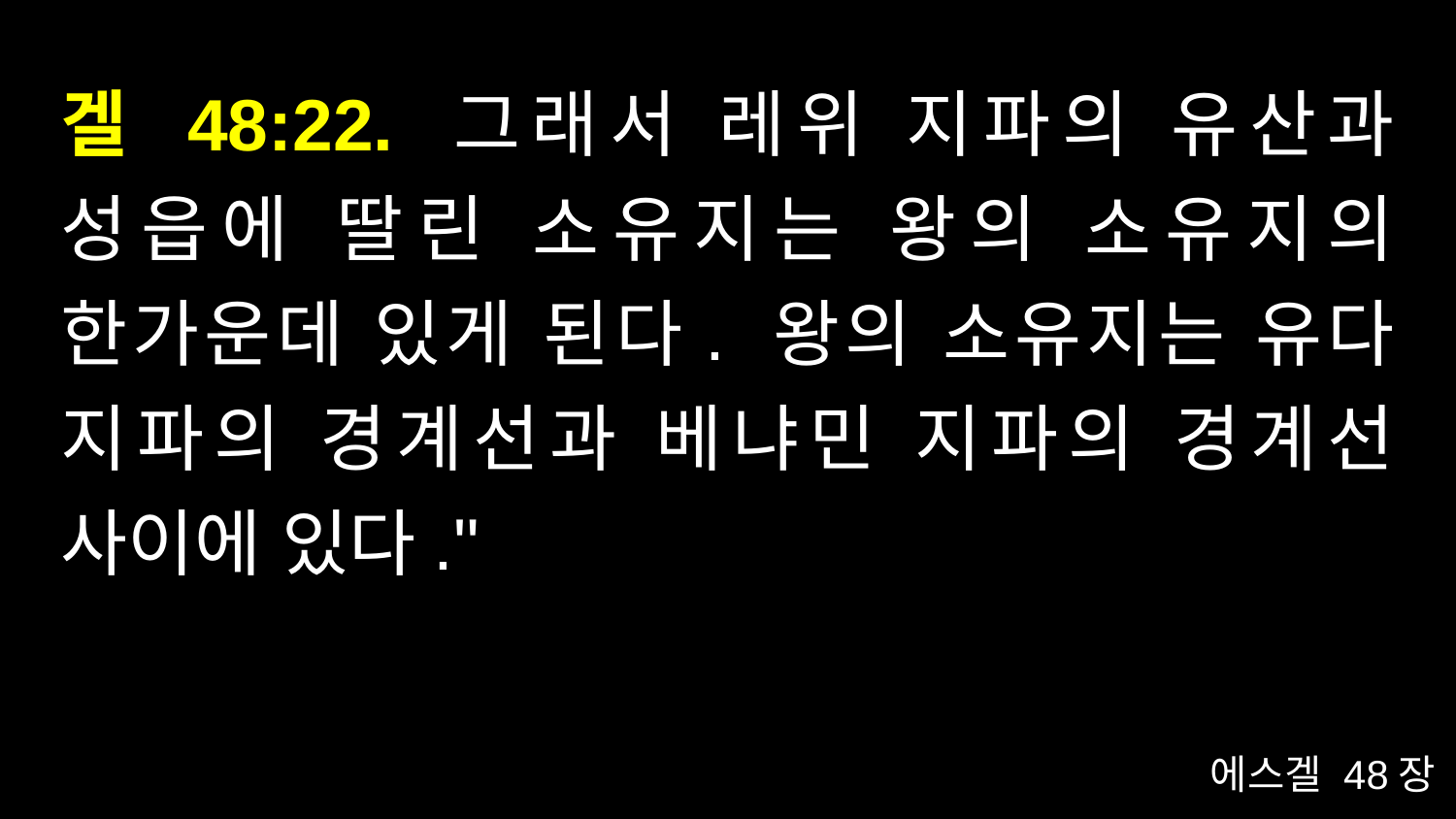

# 겔 48:22. 그래서 레위 지파의 유산과 성읍에 딸린 소유지는 왕의 소유지의 한가운데 있게 된다. 왕의 소유지는 유다 지파의 경계선과 베냐민 지파의 경계선 사이에 있다."
에스겔 48장